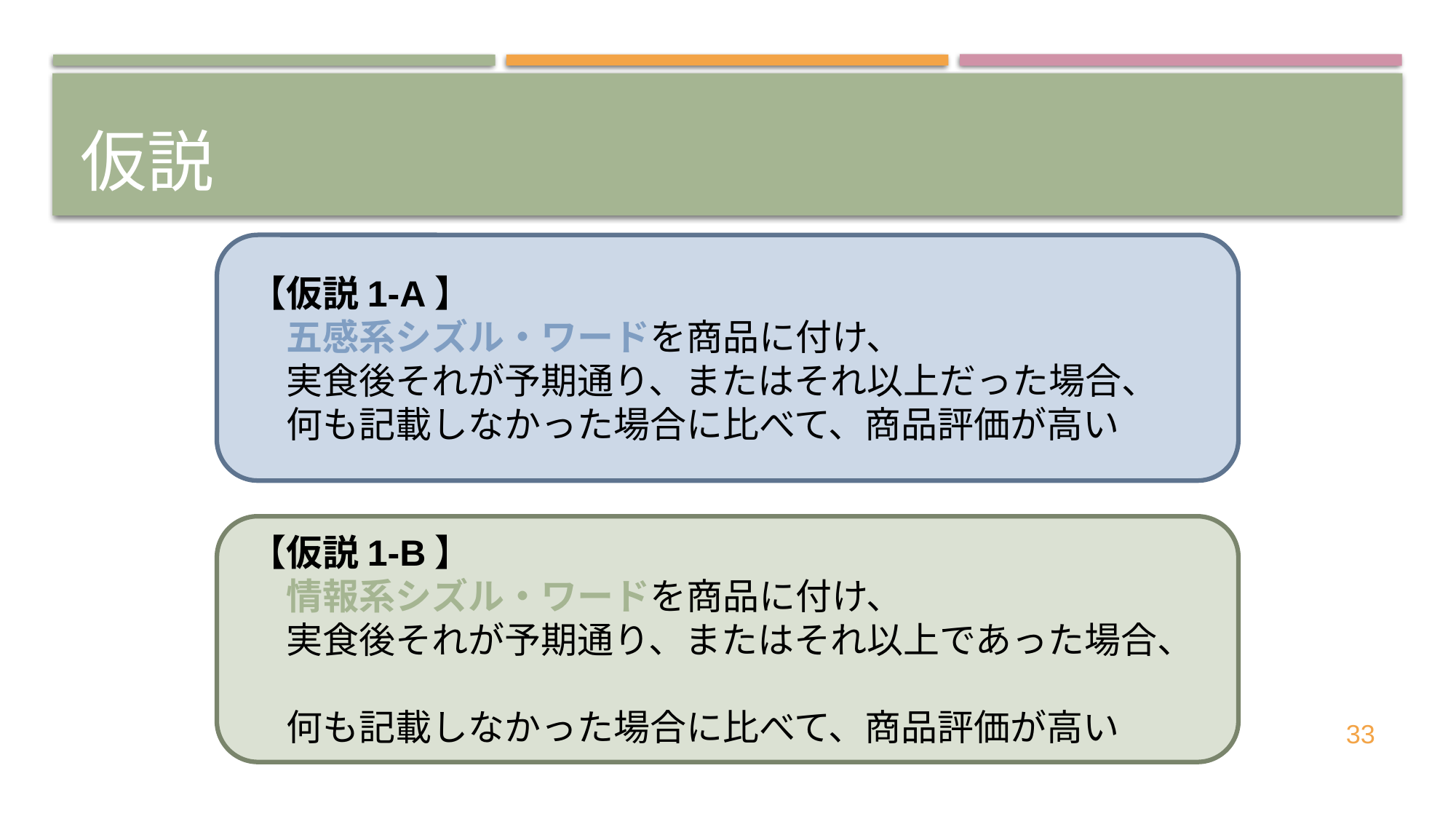

# 仮説
【仮説1-A】
　五感系シズル・ワードを商品に付け、
　実食後それが予期通り、またはそれ以上だった場合、
　何も記載しなかった場合に比べて、商品評価が高い
【仮説1-B】
　情報系シズル・ワードを商品に付け、
　実食後それが予期通り、またはそれ以上であった場合、
　何も記載しなかった場合に比べて、商品評価が高い
33